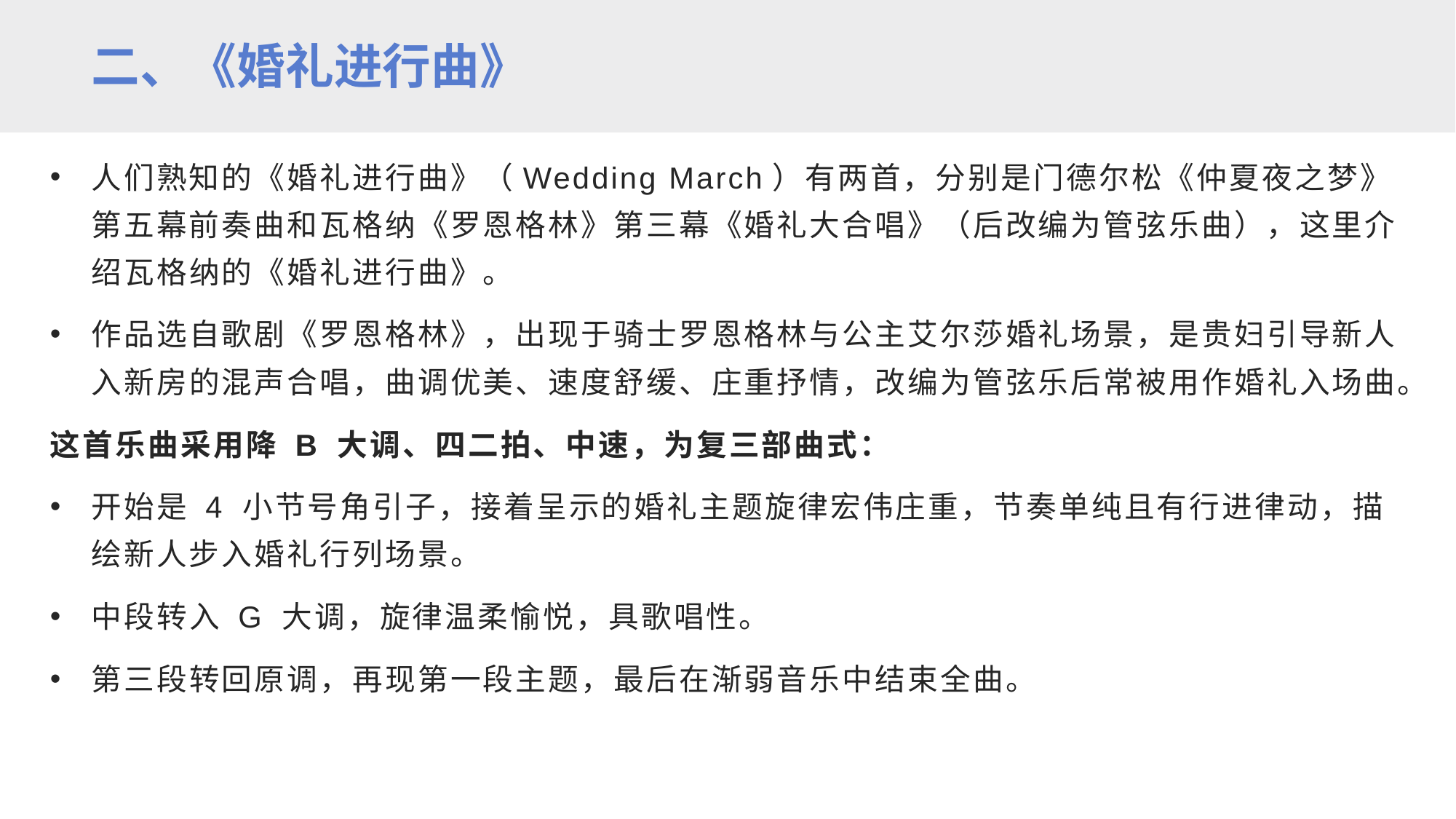

二、《婚礼进行曲》
人们熟知的《婚礼进行曲》（Wedding March）有两首，分别是门德尔松《仲夏夜之梦》第五幕前奏曲和瓦格纳《罗恩格林》第三幕《婚礼大合唱》（后改编为管弦乐曲），这里介绍瓦格纳的《婚礼进行曲》。
作品选自歌剧《罗恩格林》，出现于骑士罗恩格林与公主艾尔莎婚礼场景，是贵妇引导新人入新房的混声合唱，曲调优美、速度舒缓、庄重抒情，改编为管弦乐后常被用作婚礼入场曲。
这首乐曲采用降 B 大调、四二拍、中速，为复三部曲式：
开始是 4 小节号角引子，接着呈示的婚礼主题旋律宏伟庄重，节奏单纯且有行进律动，描绘新人步入婚礼行列场景。
中段转入 G 大调，旋律温柔愉悦，具歌唱性。
第三段转回原调，再现第一段主题，最后在渐弱音乐中结束全曲。